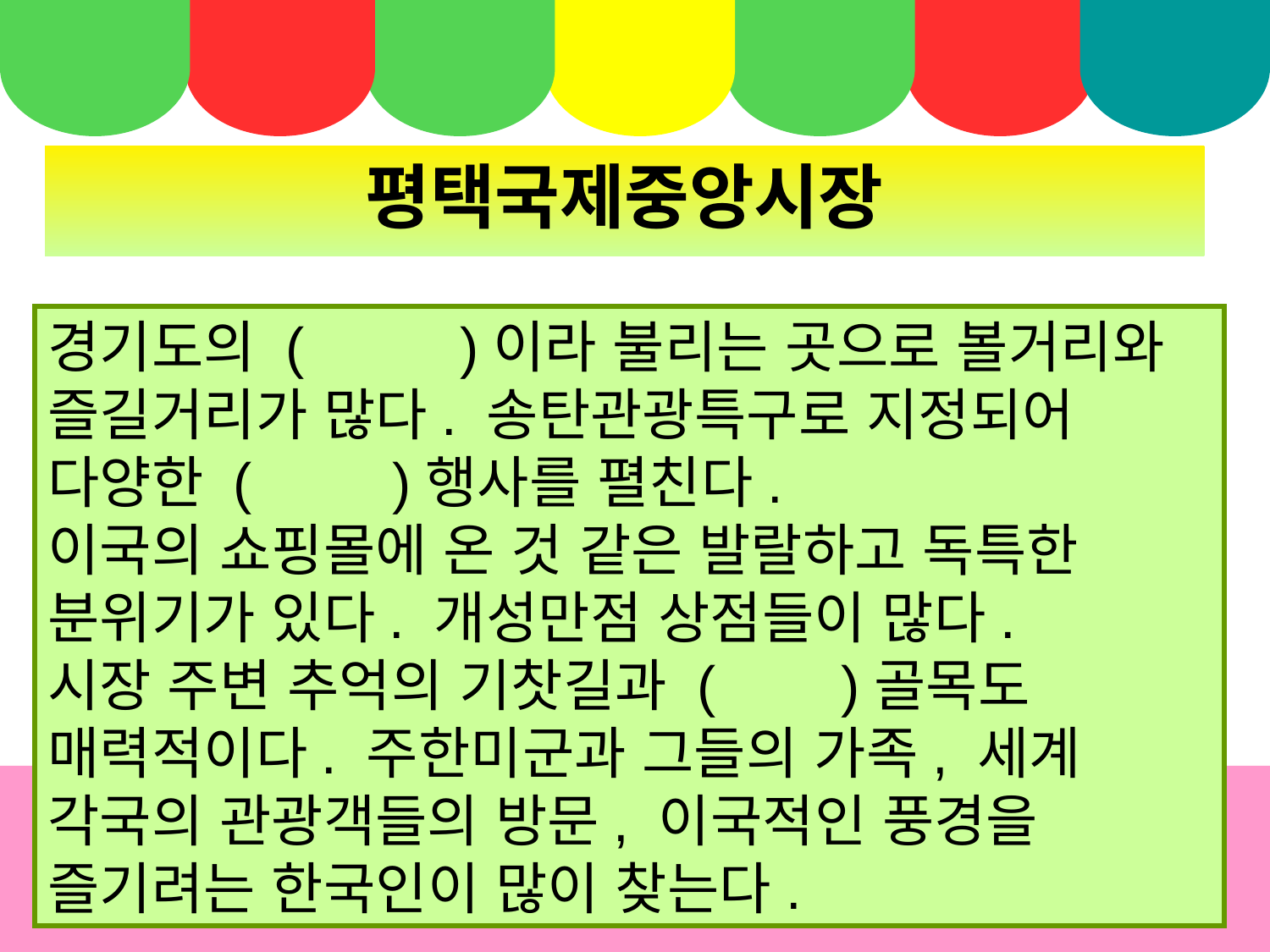

평택국제중앙시장
경기도의 (          )이라 불리는 곳으로 볼거리와 즐길거리가 많다. 송탄관광특구로 지정되어 다양한 (         )행사를 펼친다.
이국의 쇼핑몰에 온 것 같은 발랄하고 독특한 분위기가 있다. 개성만점 상점들이 많다.
시장 주변 추억의 기찻길과 (        )골목도 매력적이다. 주한미군과 그들의 가족, 세계 각국의 관광객들의 방문, 이국적인 풍경을 즐기려는 한국인이 많이 찾는다.